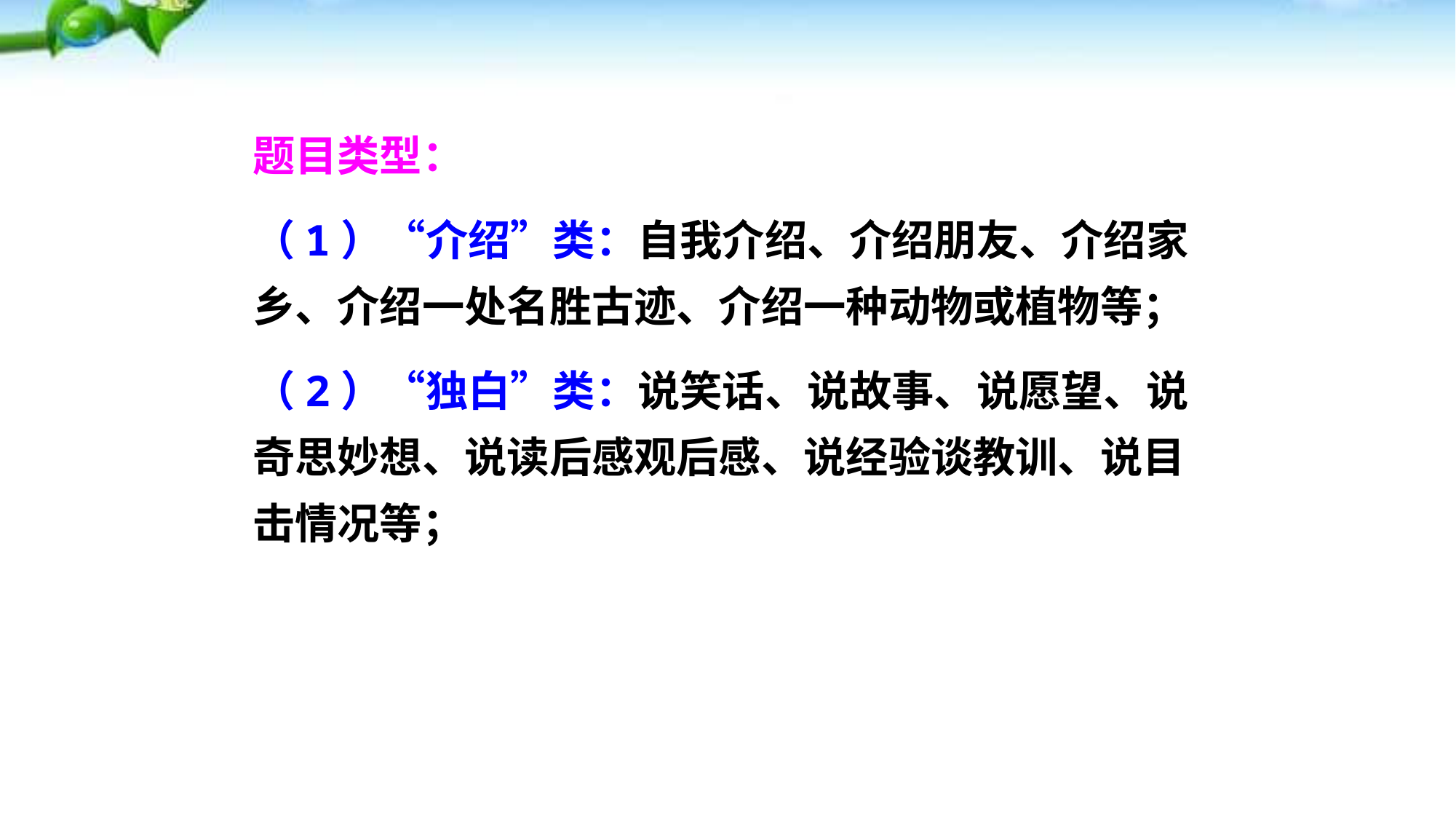

题目类型：
（1）“介绍”类：自我介绍、介绍朋友、介绍家乡、介绍一处名胜古迹、介绍一种动物或植物等；
（2）“独白”类：说笑话、说故事、说愿望、说奇思妙想、说读后感观后感、说经验谈教训、说目击情况等；